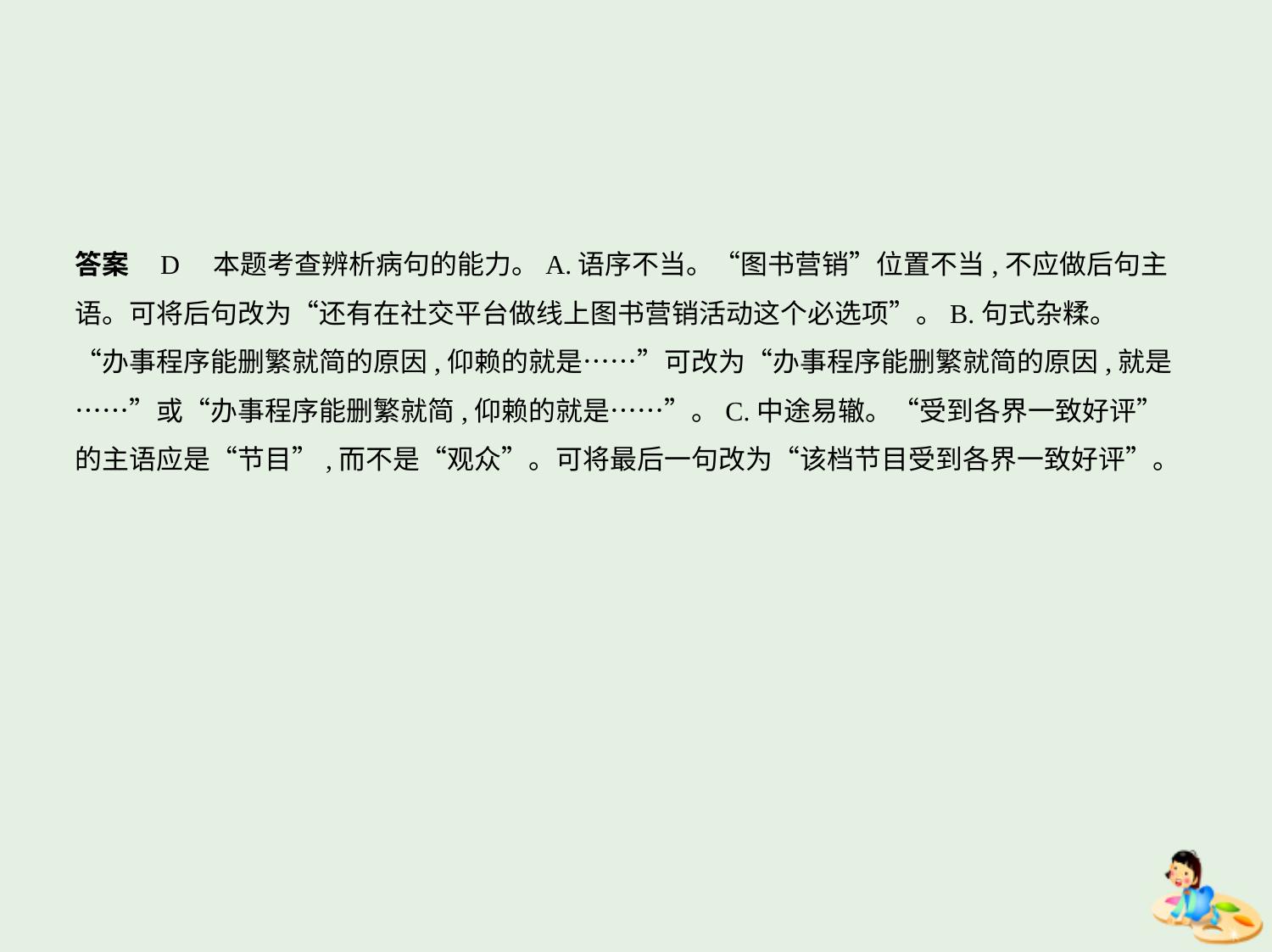

答案    D　本题考查辨析病句的能力。A.语序不当。“图书营销”位置不当,不应做后句主
语。可将后句改为“还有在社交平台做线上图书营销活动这个必选项”。B.句式杂糅。
“办事程序能删繁就简的原因,仰赖的就是……”可改为“办事程序能删繁就简的原因,就是
……”或“办事程序能删繁就简,仰赖的就是……”。C.中途易辙。“受到各界一致好评”
的主语应是“节目”,而不是“观众”。可将最后一句改为“该档节目受到各界一致好评”。